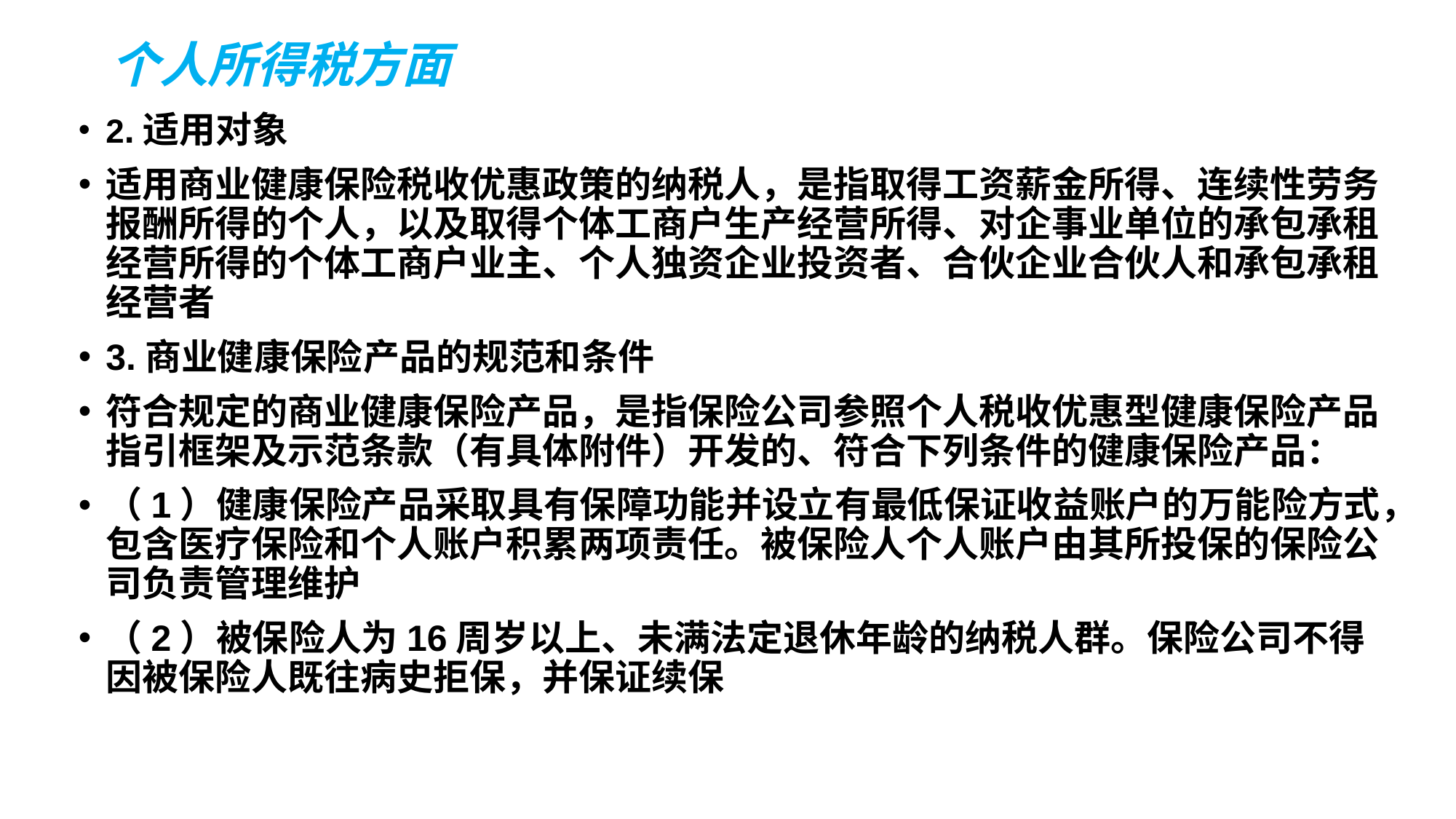

# 个人所得税方面
2.适用对象
适用商业健康保险税收优惠政策的纳税人，是指取得工资薪金所得、连续性劳务报酬所得的个人，以及取得个体工商户生产经营所得、对企事业单位的承包承租经营所得的个体工商户业主、个人独资企业投资者、合伙企业合伙人和承包承租经营者
3.商业健康保险产品的规范和条件
符合规定的商业健康保险产品，是指保险公司参照个人税收优惠型健康保险产品指引框架及示范条款（有具体附件）开发的、符合下列条件的健康保险产品：
（1）健康保险产品采取具有保障功能并设立有最低保证收益账户的万能险方式，包含医疗保险和个人账户积累两项责任。被保险人个人账户由其所投保的保险公司负责管理维护
（2）被保险人为16周岁以上、未满法定退休年龄的纳税人群。保险公司不得因被保险人既往病史拒保，并保证续保